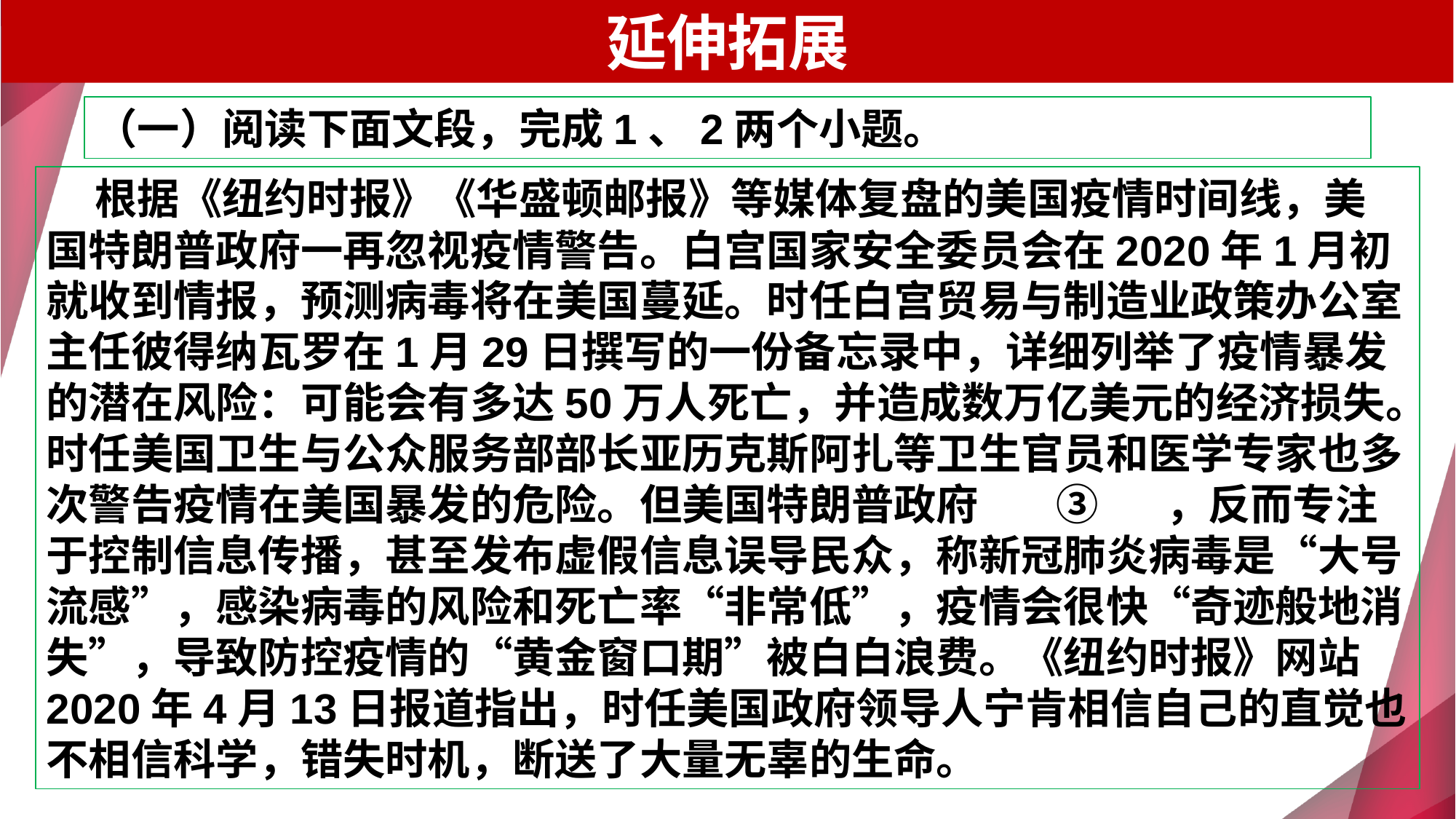

延伸拓展
（一）阅读下面文段，完成1、2两个小题。
    根据《纽约时报》《华盛顿邮报》等媒体复盘的美国疫情时间线，美国特朗普政府一再忽视疫情警告。白宫国家安全委员会在2020年1月初就收到情报，预测病毒将在美国蔓延。时任白宫贸易与制造业政策办公室主任彼得纳瓦罗在1月29日撰写的一份备忘录中，详细列举了疫情暴发的潜在风险：可能会有多达50万人死亡，并造成数万亿美元的经济损失。时任美国卫生与公众服务部部长亚历克斯阿扎等卫生官员和医学专家也多次警告疫情在美国暴发的危险。但美国特朗普政府        ③       ，反而专注于控制信息传播，甚至发布虚假信息误导民众，称新冠肺炎病毒是“大号流感”，感染病毒的风险和死亡率“非常低”，疫情会很快“奇迹般地消失”，导致防控疫情的“黄金窗口期”被白白浪费。《纽约时报》网站2020年4月13日报道指出，时任美国政府领导人宁肯相信自己的直觉也不相信科学，错失时机，断送了大量无辜的生命。
e7d195523061f1c0f55f9af68525816972d868573ada39bc763F3977967589A5F92C178830C92595A6CE4D0132F8C206B2B04C416AAA86B7FD80AB023F78DAEB544E2F013E11B2B95AD21703D1C90034A379EC9026EFAAF5D8D3F6EDD7215B015B463D656B0929A814A5414683A393A7CC9BB506C975E20AD17C211CA623623BC48209FD1E344B18C2900D8641C9B362